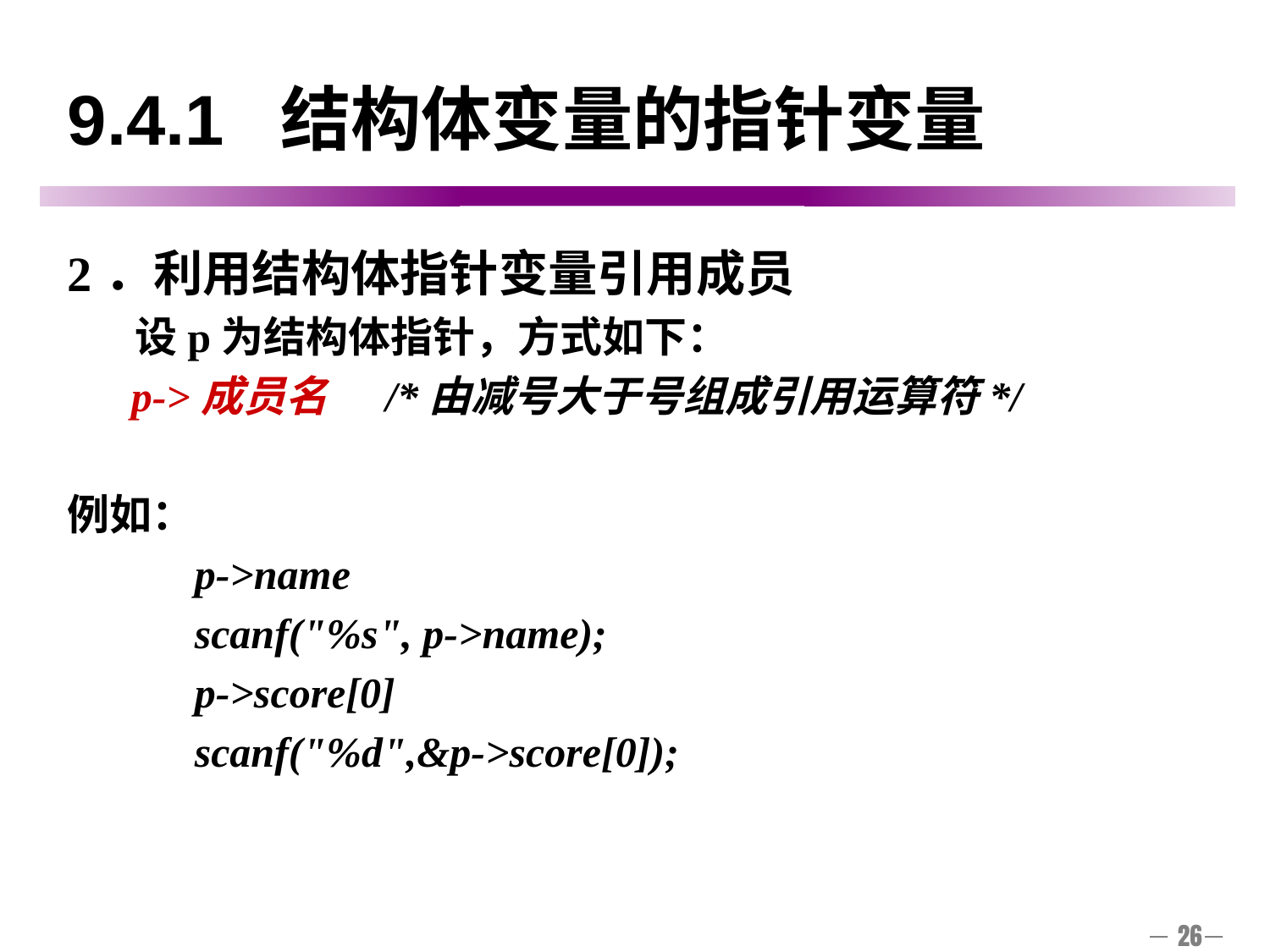

# 9.4.1  结构体变量的指针变量
2．利用结构体指针变量引用成员
      设p为结构体指针，方式如下：
      p->成员名     /*由减号大于号组成引用运算符*/

例如：
p->name
scanf("%s", p->name);
p->score[0]
scanf("%d",&p->score[0]);
－26－